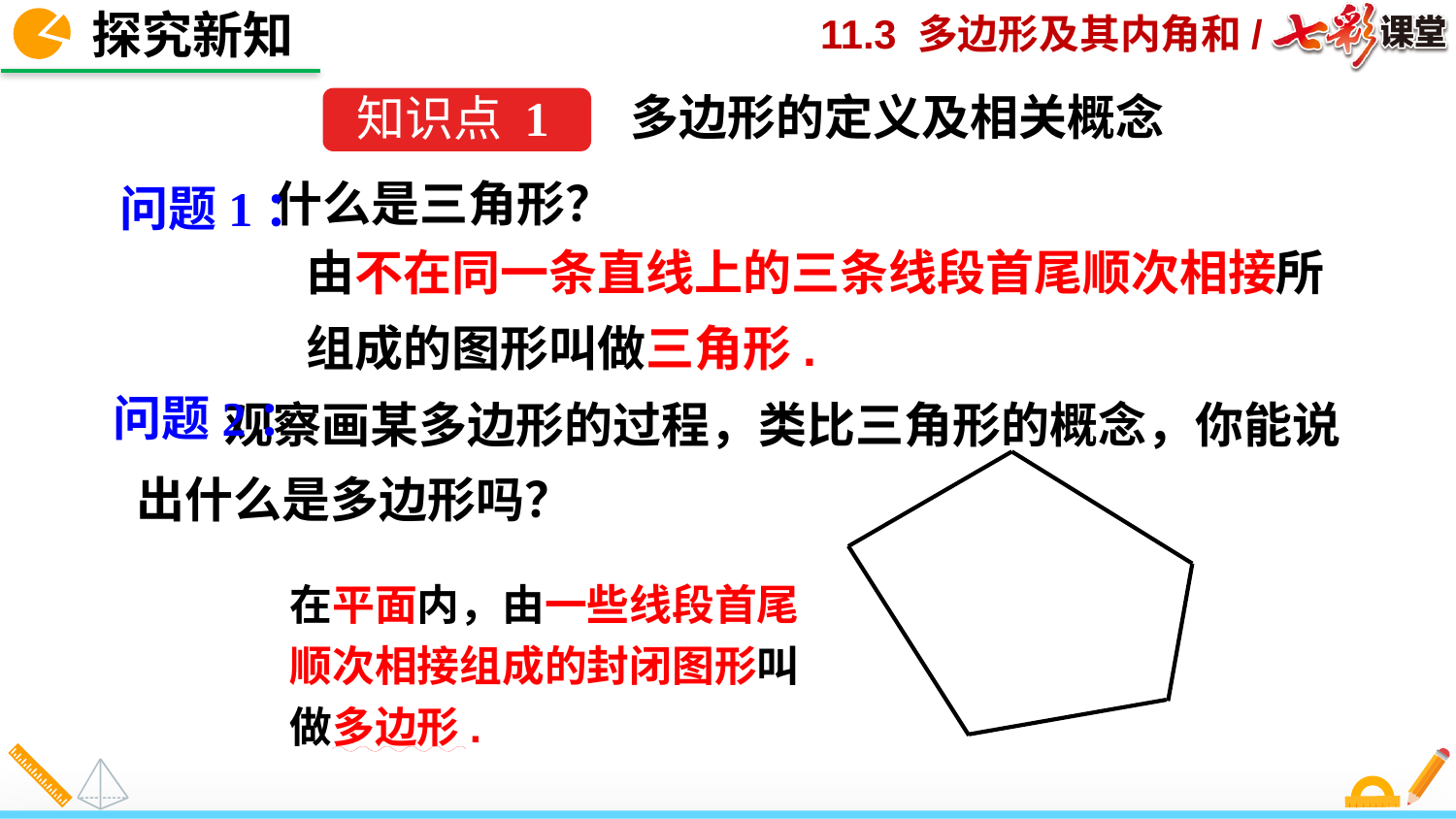

探究新知

多边形的定义及相关概念

知识点 1
      什么是三角形？
问题1：
由不在同一条直线上的三条线段首尾顺次相接所组成的图形叫做三角形.
       观察画某多边形的过程，类比三角形的概念，你能说出什么是多边形吗？
问题2：
在平面内，由一些线段首尾顺次相接组成的封闭图形叫做多边形.